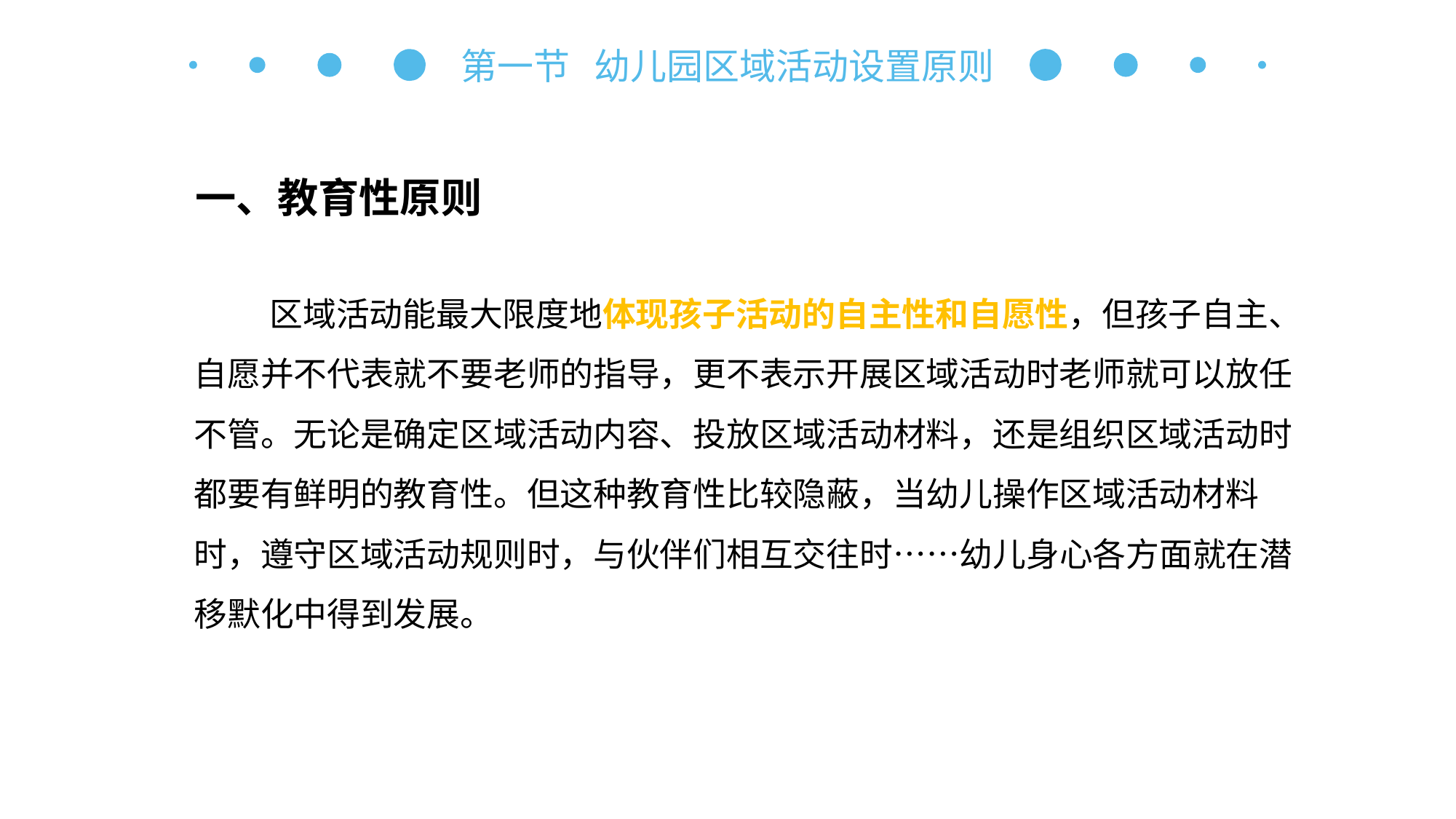

第一节   幼儿园区域活动设置原则

一、教育性原则
区域活动能最大限度地体现孩子活动的自主性和自愿性，但孩子自主、自愿并不代表就不要老师的指导，更不表示开展区域活动时老师就可以放任不管。无论是确定区域活动内容、投放区域活动材料，还是组织区域活动时都要有鲜明的教育性。但这种教育性比较隐蔽，当幼儿操作区域活动材料时，遵守区域活动规则时，与伙伴们相互交往时……幼儿身心各方面就在潜移默化中得到发展。